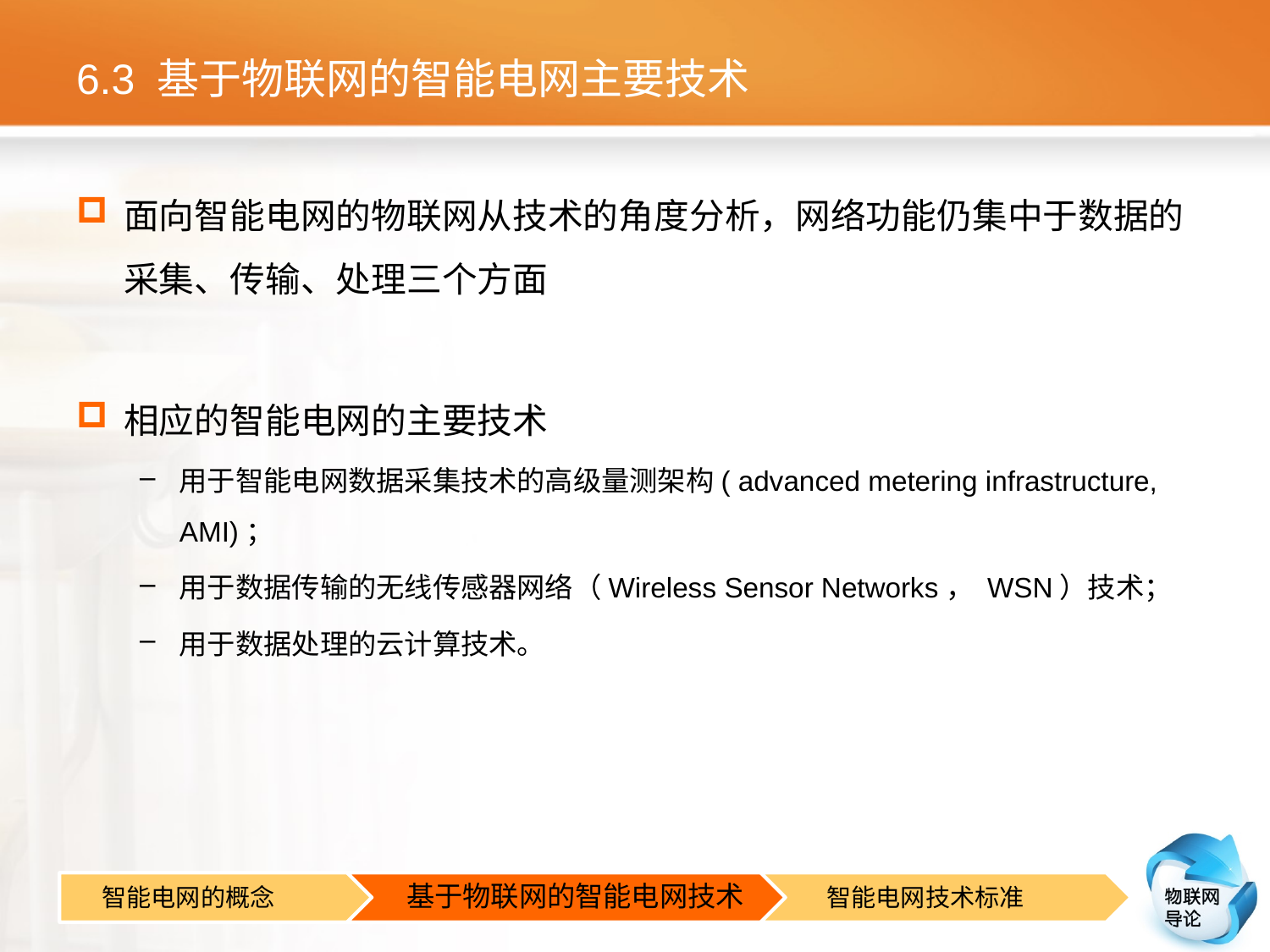

# 6.3 基于物联网的智能电网主要技术
面向智能电网的物联网从技术的角度分析，网络功能仍集中于数据的采集、传输、处理三个方面

相应的智能电网的主要技术
用于智能电网数据采集技术的高级量测架构( advanced metering infrastructure, AMI)；
用于数据传输的无线传感器网络（Wireless Sensor Networks， WSN）技术；
用于数据处理的云计算技术。